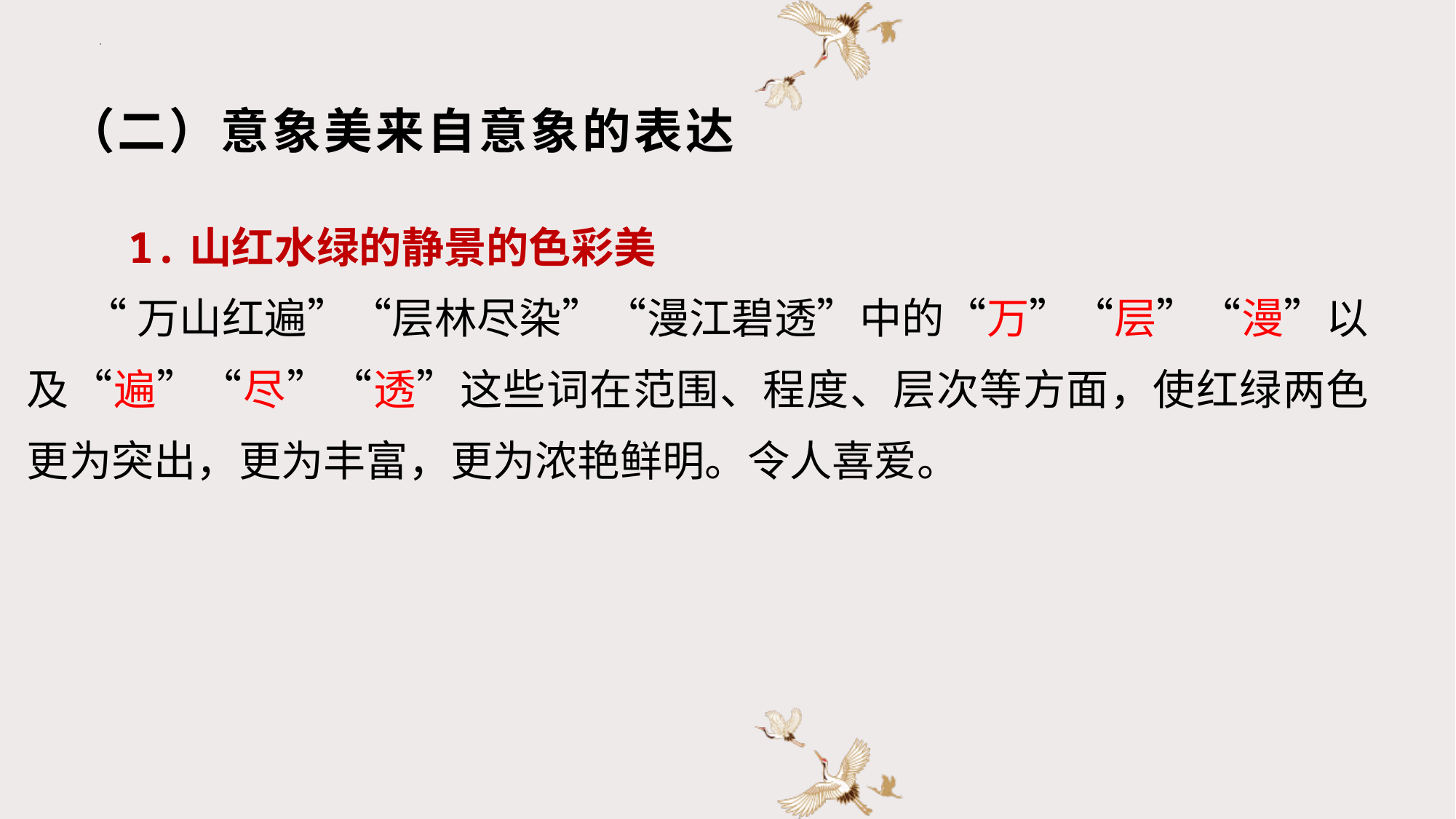

（二）意象美来自意象的表达
    1.山红水绿的静景的色彩美
      “万山红遍”“层林尽染”“漫江碧透”中的“万”“层”“漫”以及“遍”“尽”“透”这些词在范围、程度、层次等方面，使红绿两色更为突出，更为丰富，更为浓艳鲜明。令人喜爱。